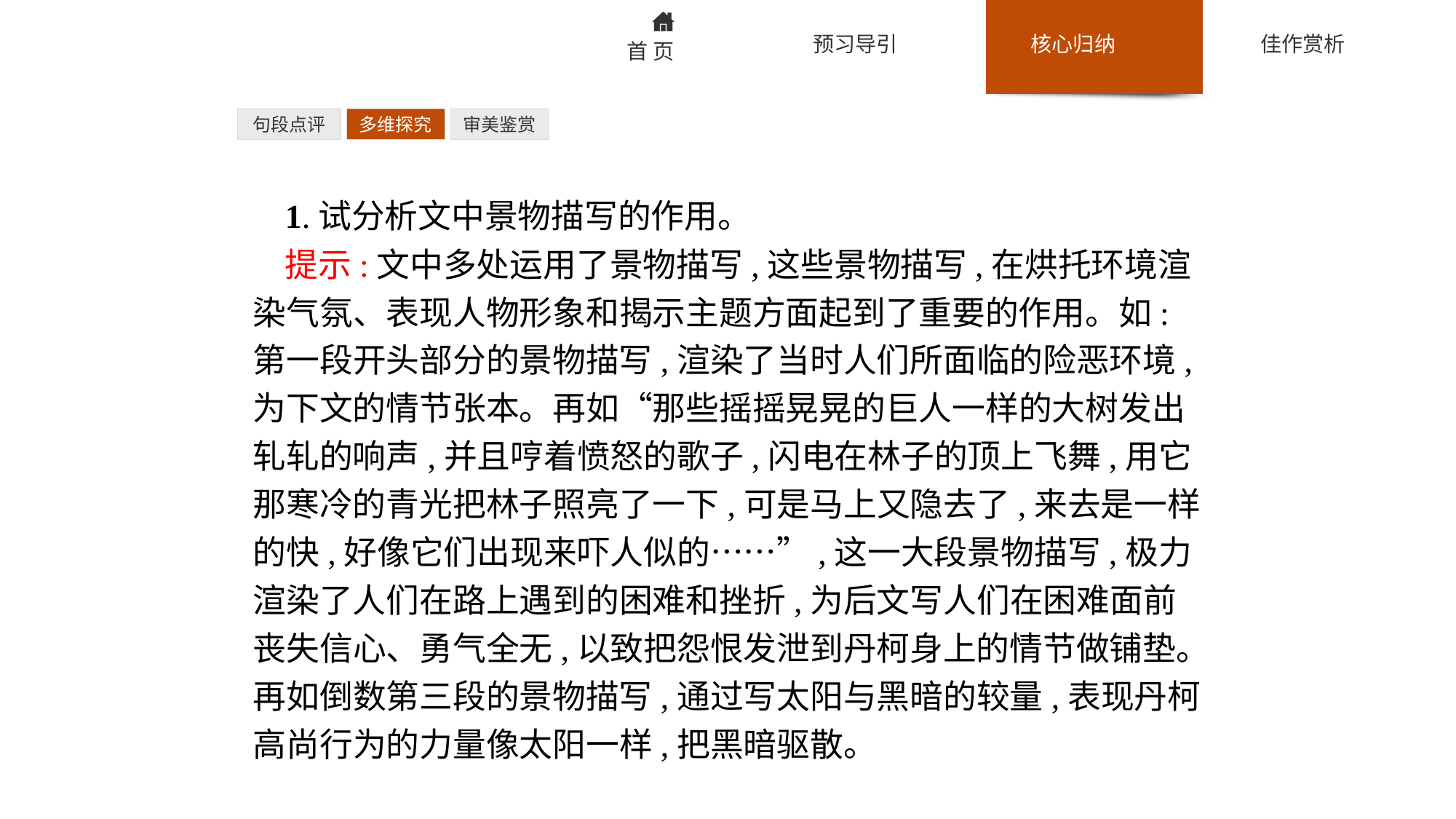

句段点评
多维探究
审美鉴赏
1.试分析文中景物描写的作用。
提示:文中多处运用了景物描写,这些景物描写,在烘托环境渲染气氛、表现人物形象和揭示主题方面起到了重要的作用。如:第一段开头部分的景物描写,渲染了当时人们所面临的险恶环境,为下文的情节张本。再如“那些摇摇晃晃的巨人一样的大树发出轧轧的响声,并且哼着愤怒的歌子,闪电在林子的顶上飞舞,用它那寒冷的青光把林子照亮了一下,可是马上又隐去了,来去是一样的快,好像它们出现来吓人似的……”,这一大段景物描写,极力渲染了人们在路上遇到的困难和挫折,为后文写人们在困难面前丧失信心、勇气全无,以致把怨恨发泄到丹柯身上的情节做铺垫。再如倒数第三段的景物描写,通过写太阳与黑暗的较量,表现丹柯高尚行为的力量像太阳一样,把黑暗驱散。